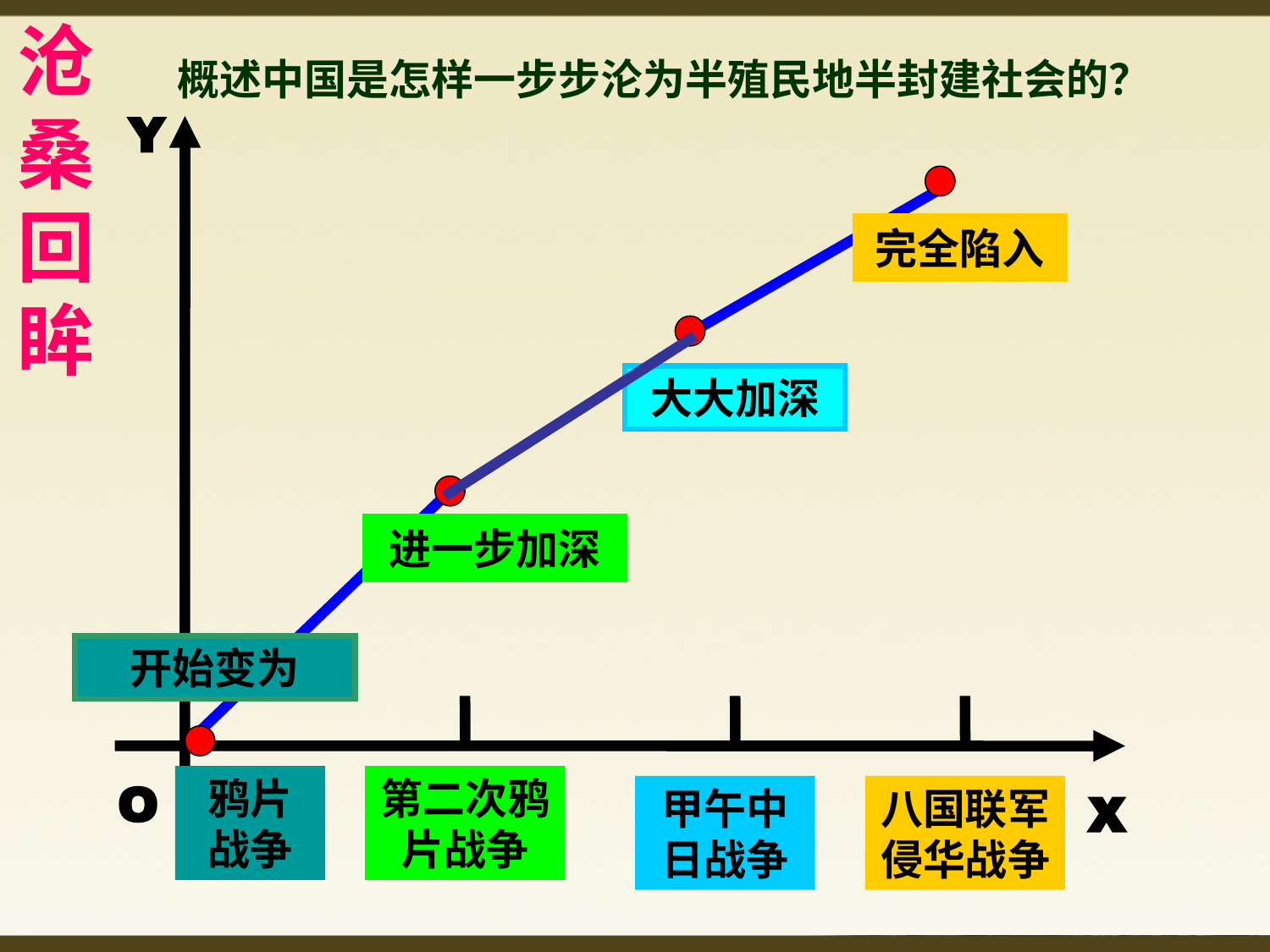

沧桑回眸
 概述中国是怎样一步步沦为半殖民地半封建社会的？

Y

完全陷入

大大加深

进一步加深
开始变为

O
鸦片战争
第二次鸦片战争
甲午中日战争
八国联军侵华战争
X